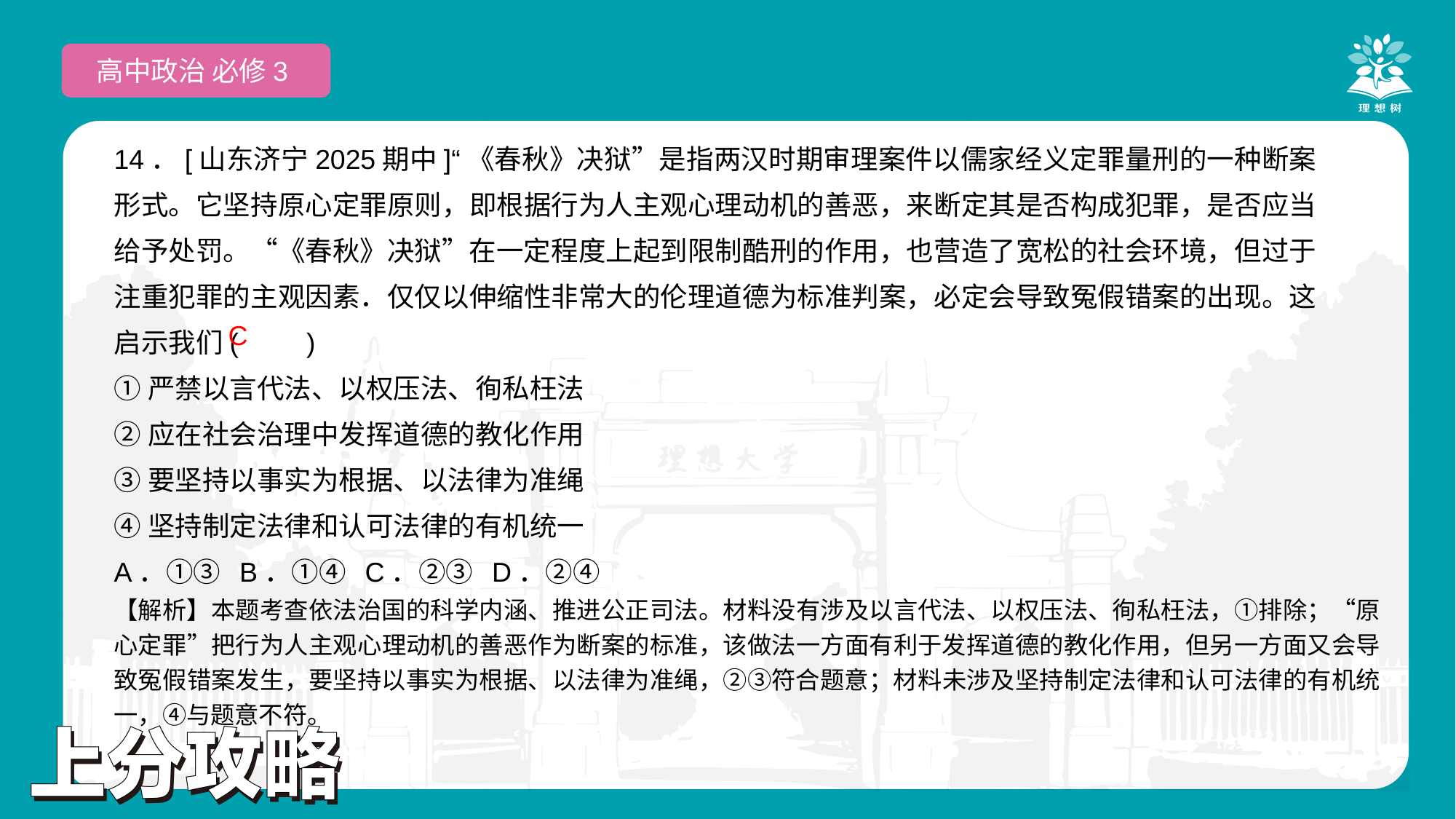

高中政治 必修3
14．[山东济宁2025期中]“《春秋》决狱”是指两汉时期审理案件以儒家经义定罪量刑的一种断案形式。它坚持原心定罪原则，即根据行为人主观心理动机的善恶，来断定其是否构成犯罪，是否应当给予处罚。“《春秋》决狱”在一定程度上起到限制酷刑的作用，也营造了宽松的社会环境，但过于注重犯罪的主观因素．仅仅以伸缩性非常大的伦理道德为标准判案，必定会导致冤假错案的出现。这启示我们(　　)
①严禁以言代法、以权压法、徇私枉法
②应在社会治理中发挥道德的教化作用
③要坚持以事实为根据、以法律为准绳
④坚持制定法律和认可法律的有机统一
A．①③  B．①④  C．②③  D．②④
C
【解析】本题考查依法治国的科学内涵、推进公正司法。材料没有涉及以言代法、以权压法、徇私枉法，①排除；“原心定罪”把行为人主观心理动机的善恶作为断案的标准，该做法一方面有利于发挥道德的教化作用，但另一方面又会导致冤假错案发生，要坚持以事实为根据、以法律为准绳，②③符合题意；材料未涉及坚持制定法律和认可法律的有机统一，④与题意不符。